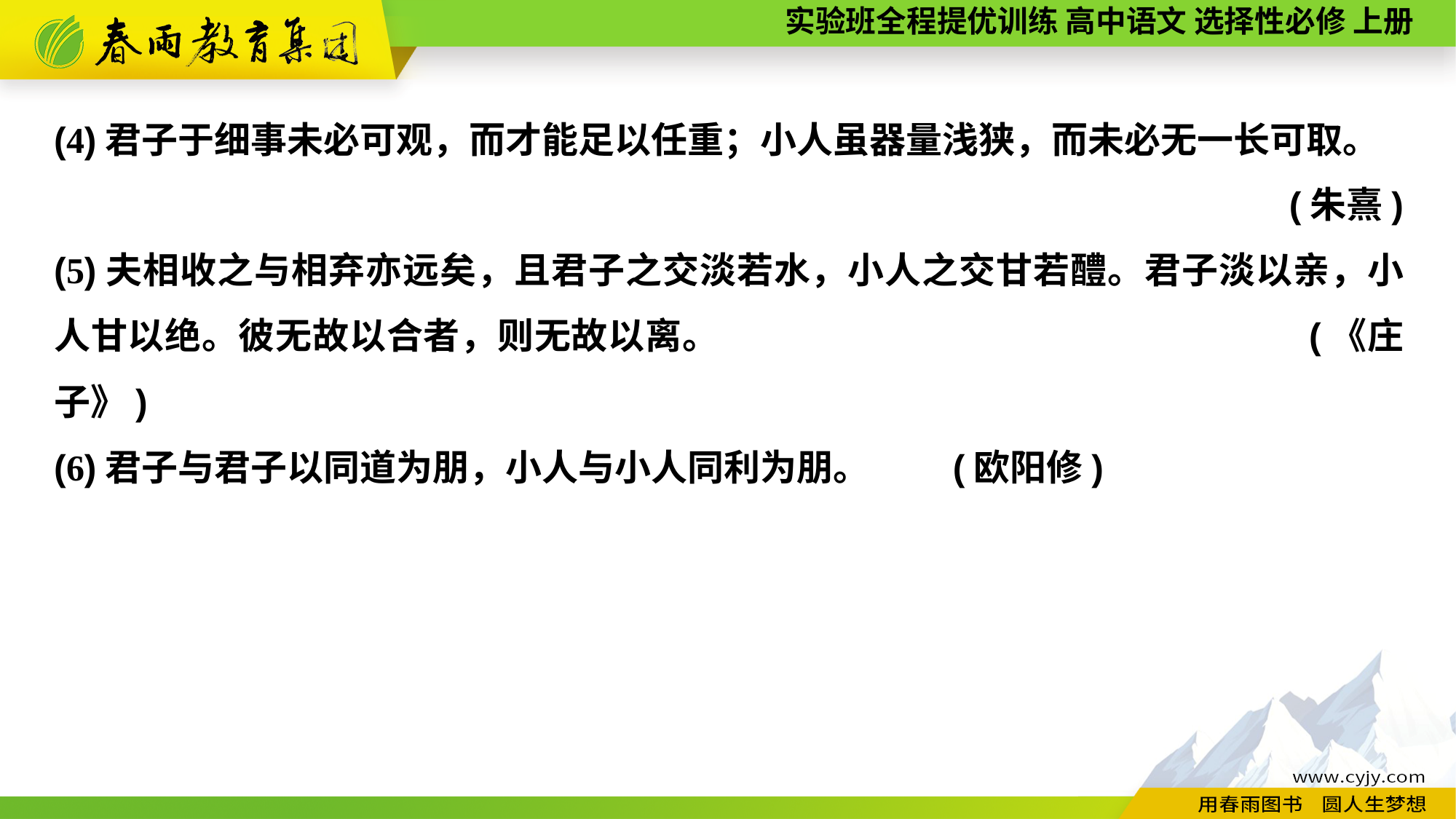

(4)君子于细事未必可观，而才能足以任重；小人虽器量浅狭，而未必无一长可取。
	(朱熹)
(5)夫相收之与相弃亦远矣，且君子之交淡若水，小人之交甘若醴。君子淡以亲，小人甘以绝。彼无故以合者，则无故以离。	                                                      (《庄子》)
(6)君子与君子以同道为朋，小人与小人同利为朋。	  (欧阳修)